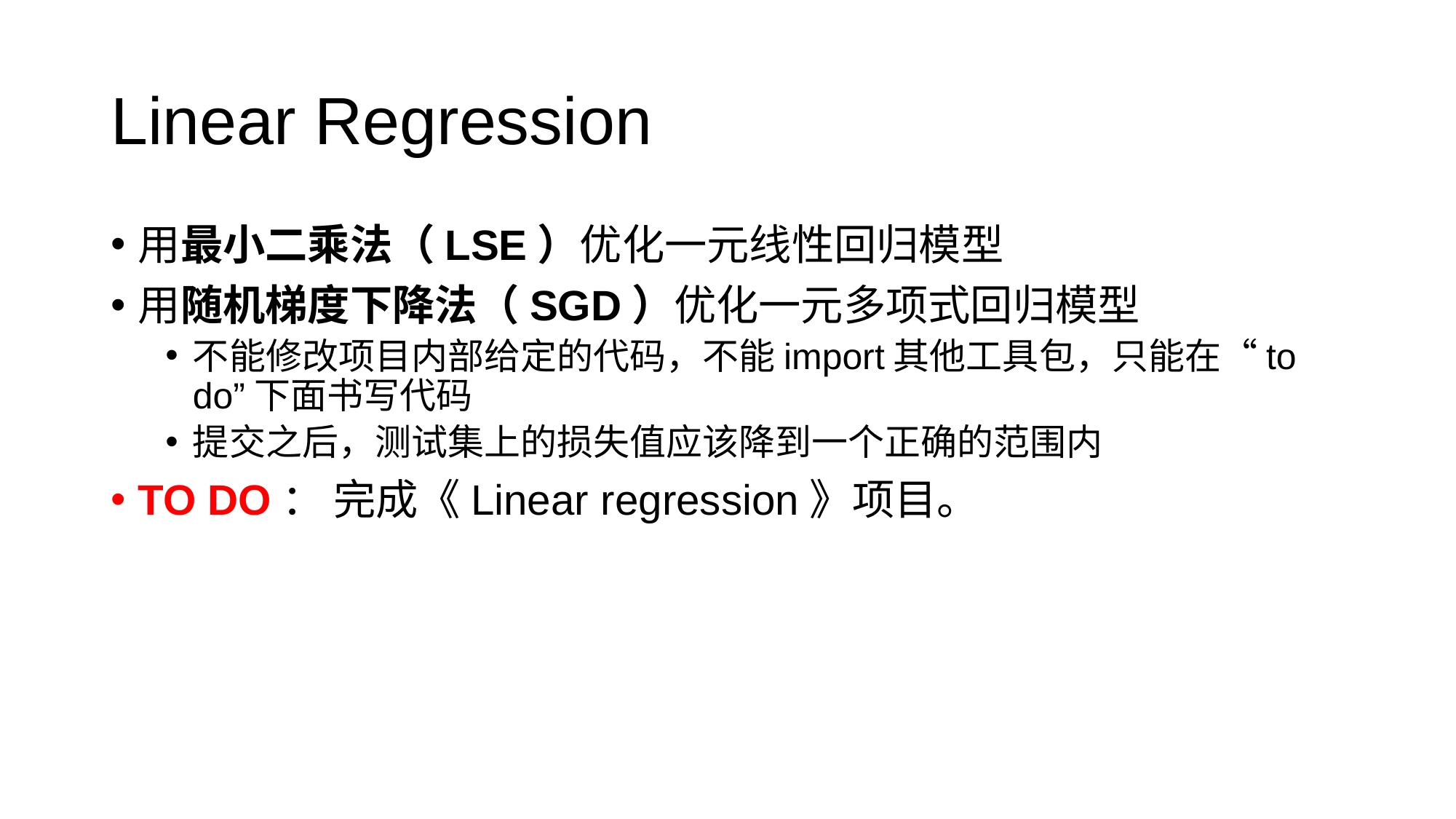

# Linear Regression
用最小二乘法（LSE）优化一元线性回归模型
用随机梯度下降法（SGD）优化一元多项式回归模型
不能修改项目内部给定的代码，不能import其他工具包，只能在“to do”下面书写代码
提交之后，测试集上的损失值应该降到一个正确的范围内
TO DO： 完成《Linear regression》项目。